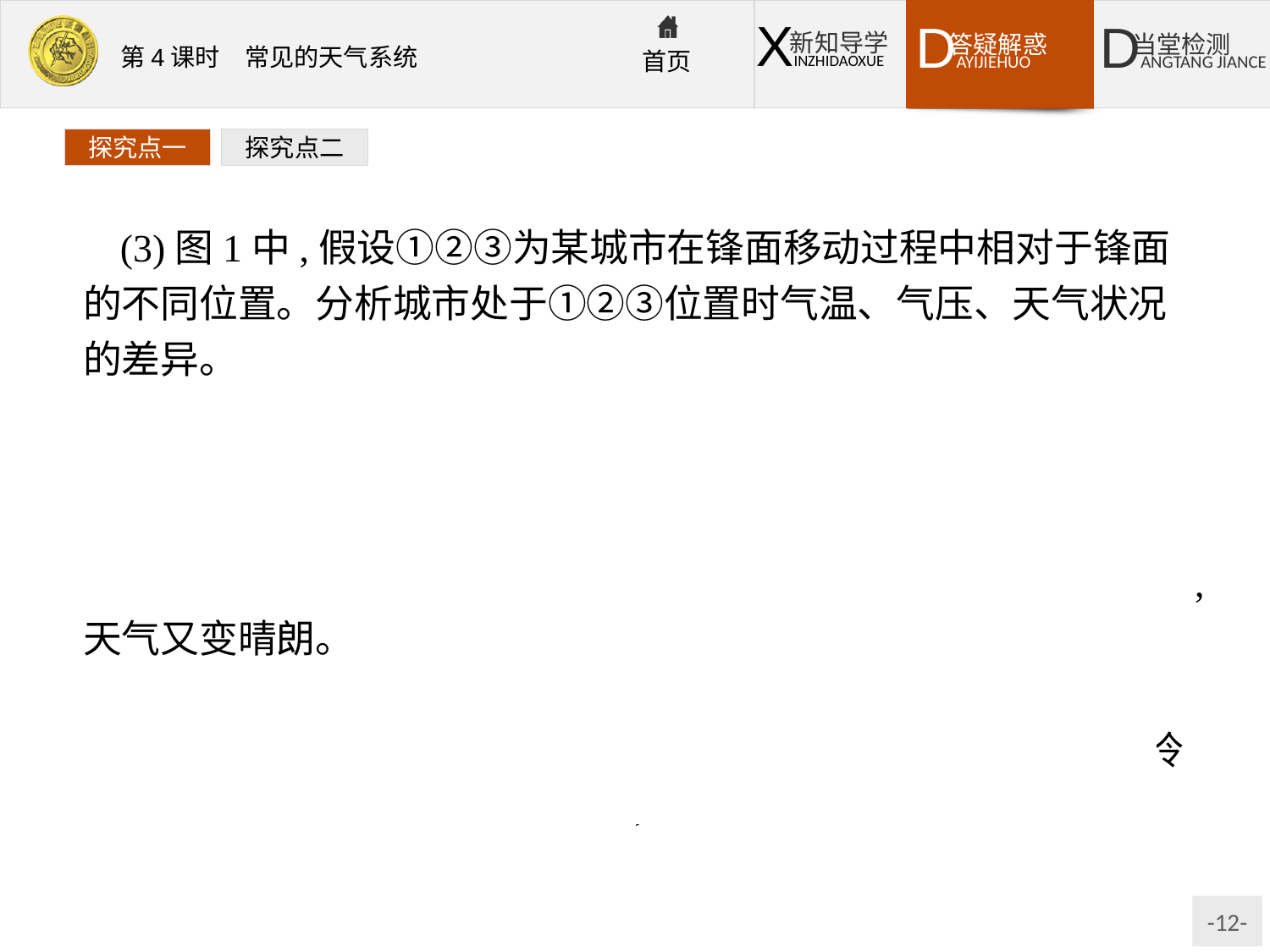

探究点一
探究点二
(3)图1中,假设①②③为某城市在锋面移动过程中相对于锋面的不同位置。分析城市处于①②③位置时气温、气压、天气状况的差异。
提示:图1为冷锋,城市处于①位置时,在单一的暖气团控制之下,气温较高,气压较低,天气晴朗;当锋面移动至该城市时(图中的②位置),气温下降,气压升高,伴随着阴雨、大风天气;当城市处于③位置时,在单一的冷气团控制之下,气温降低、气压升高,天气又变晴朗。
(4)图中冷锋与暖锋的降水区域有何异同?
提示:由图中可以看出,冷锋与暖锋的降水区域都主要集中在冷气团一侧。冷锋降水集中于锋后,暖锋降水集中于锋前。